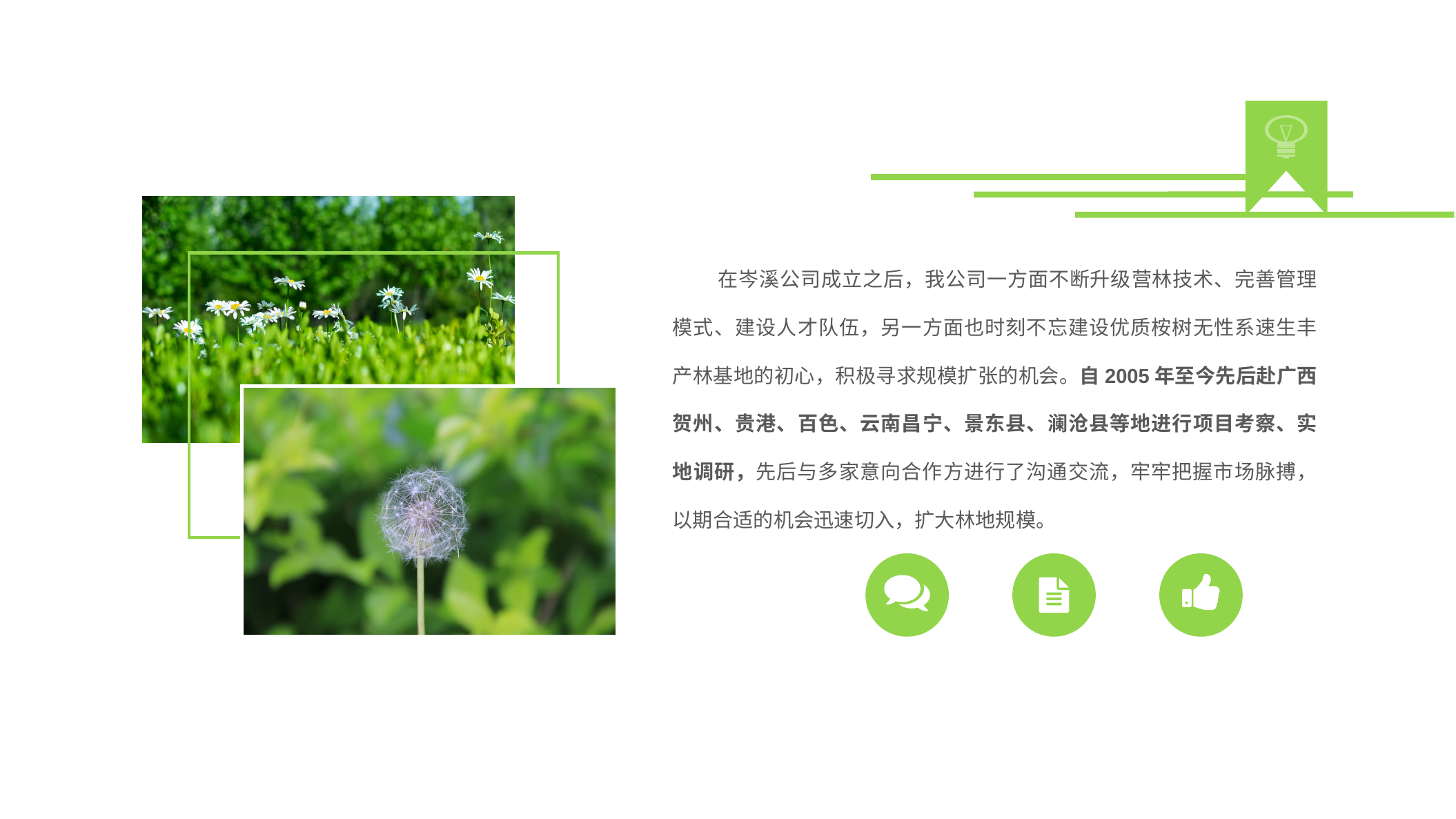

在岑溪公司成立之后，我公司一方面不断升级营林技术、完善管理模式、建设人才队伍，另一方面也时刻不忘建设优质桉树无性系速生丰产林基地的初心，积极寻求规模扩张的机会。自2005年至今先后赴广西贺州、贵港、百色、云南昌宁、景东县、澜沧县等地进行项目考察、实地调研，先后与多家意向合作方进行了沟通交流，牢牢把握市场脉搏，以期合适的机会迅速切入，扩大林地规模。